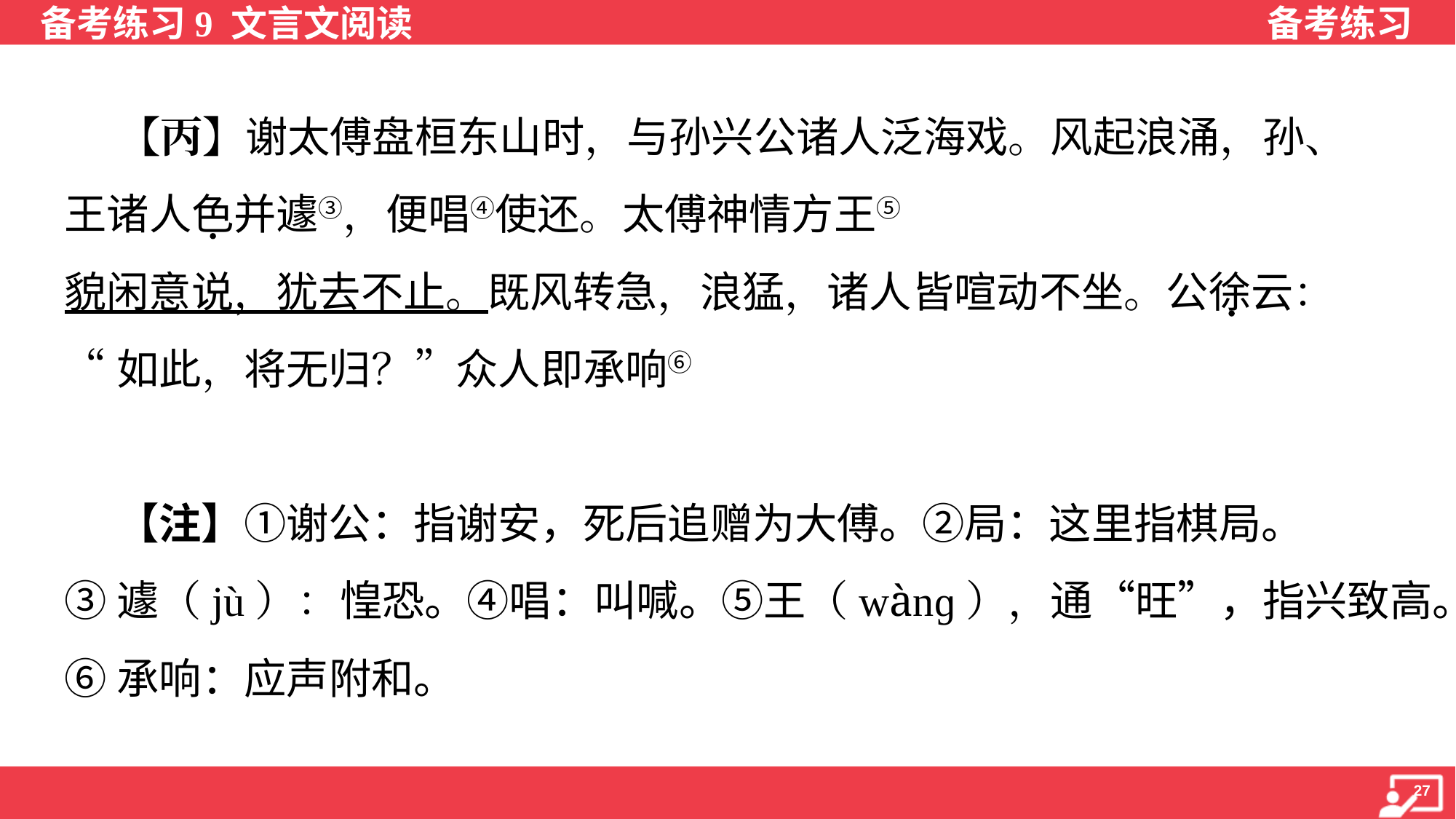

【丙】谢太傅盘桓东山时，与孙兴公诸人泛海戏。风起浪涌，孙、
王诸人色并遽③，便唱④使还。太傅神情方王⑤ ，吟啸不言。舟人以公
貌闲意说，犹去不止。既风转急，浪猛，诸人皆喧动不坐。公徐云：
“如此，将无归？”众人即承响⑥ 而回。于是审其量，足以镇安朝野。
（选自《世说新语·雅量》）
    【注】①谢公：指谢安，死后追赠为大傅。②局：这里指棋局。
③遽（jù）：惶恐。④唱：叫喊。⑤王（wànɡ），通“旺”，指兴致高。
⑥承响：应声附和。